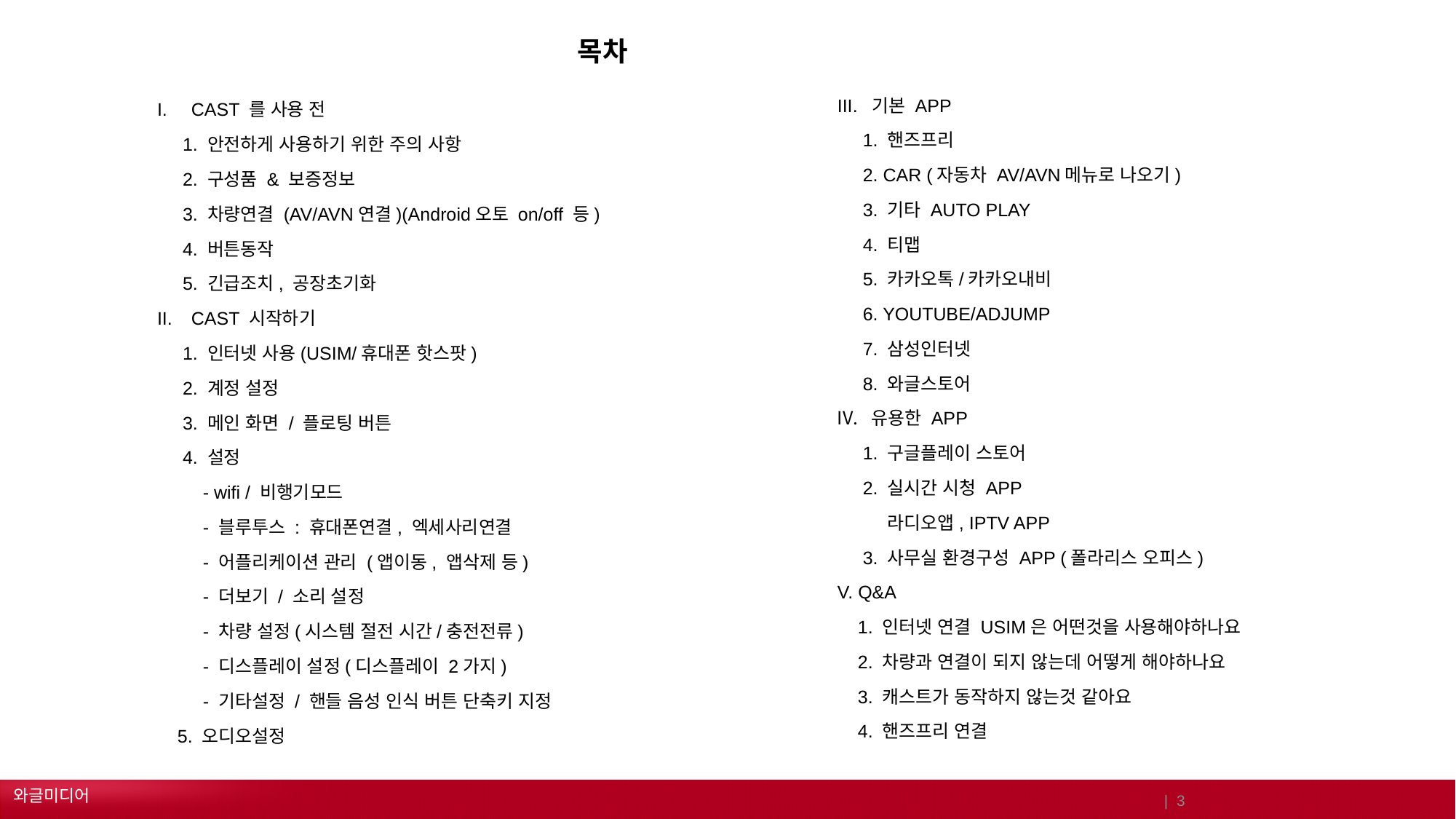

# 목차
III.  기본 APP
     1. 핸즈프리
     2. CAR (자동차 AV/AVN메뉴로 나오기)
     3. 기타 AUTO PLAY
     4. 티맵
     5. 카카오톡/카카오내비
     6. YOUTUBE/ADJUMP
     7. 삼성인터넷
     8. 와글스토어
유용한 APP
     1. 구글플레이 스토어
     2. 실시간 시청 APP
         라디오앱, IPTV APP
     3. 사무실 환경구성 APP (폴라리스 오피스)
V. Q&A
    1. 인터넷 연결 USIM은 어떤것을 사용해야하나요
    2. 차량과 연결이 되지 않는데 어떻게 해야하나요
    3. 캐스트가 동작하지 않는것 같아요
    4. 핸즈프리 연결

CAST 를 사용 전
     1. 안전하게 사용하기 위한 주의 사항
     2. 구성품 & 보증정보
     3. 차량연결 (AV/AVN연결)(Android오토 on/off 등)
     4. 버튼동작
     5. 긴급조치, 공장초기화
CAST 시작하기
     1. 인터넷 사용(USIM/휴대폰 핫스팟)
     2. 계정 설정
     3. 메인 화면 / 플로팅 버튼
     4. 설정
         - wifi / 비행기모드
         - 블루투스 : 휴대폰연결, 엑세사리연결
         - 어플리케이션 관리 (앱이동, 앱삭제 등)
         - 더보기 / 소리 설정
         - 차량 설정(시스템 절전 시간/충전전류)
         - 디스플레이 설정(디스플레이 2가지)
         - 기타설정 / 핸들 음성 인식 버튼 단축키 지정
    5. 오디오설정